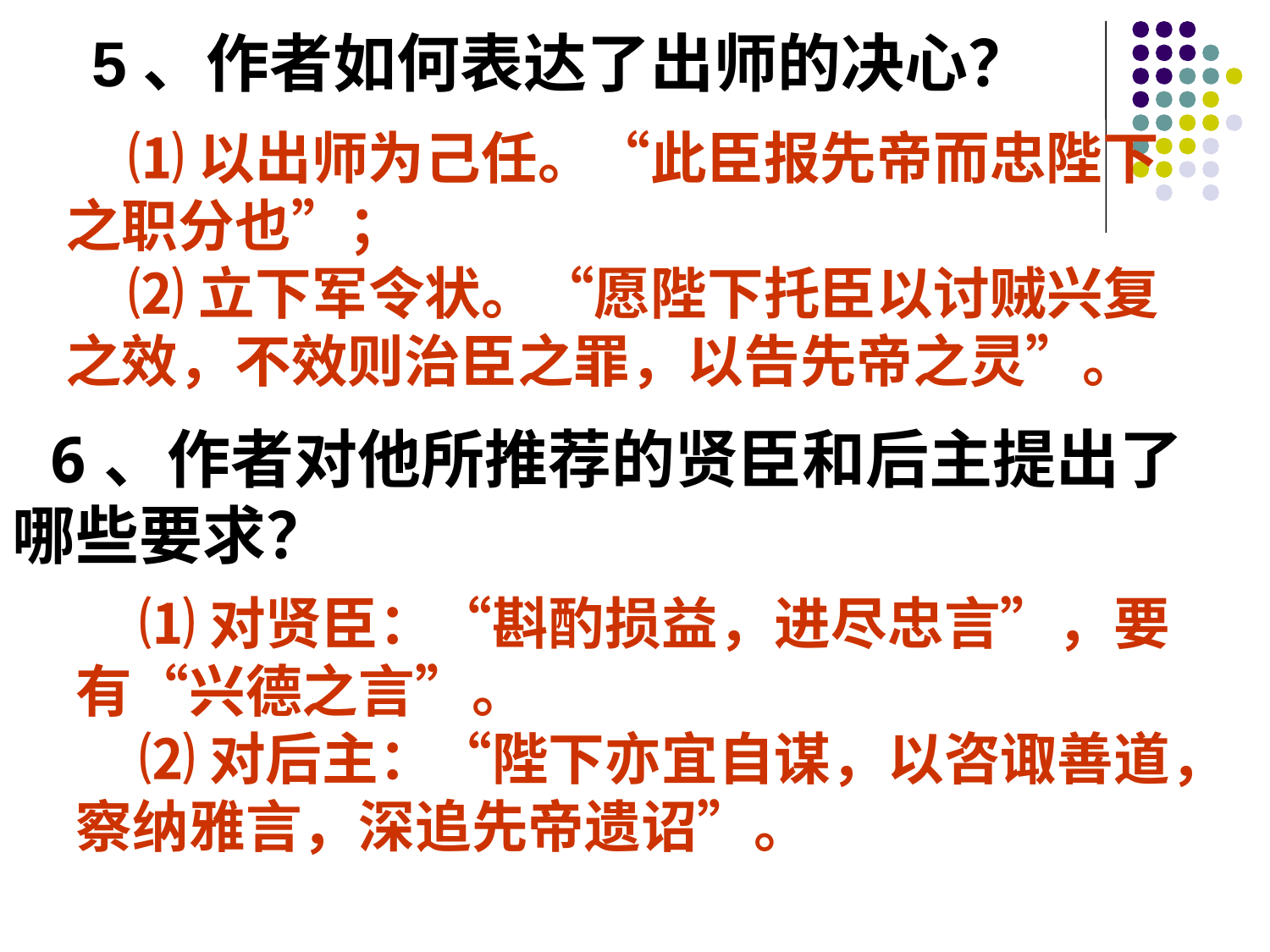

5、作者如何表达了出师的决心？
  ⑴以出师为己任。“此臣报先帝而忠陛下之职分也”；
  ⑵立下军令状。“愿陛下托臣以讨贼兴复之效，不效则治臣之罪，以告先帝之灵”。
6、作者对他所推荐的贤臣和后主提出了哪些要求？
  ⑴对贤臣：“斟酌损益，进尽忠言”，要有“兴德之言”。
  ⑵对后主：“陛下亦宜自谋，以咨诹善道，察纳雅言，深追先帝遗诏”。